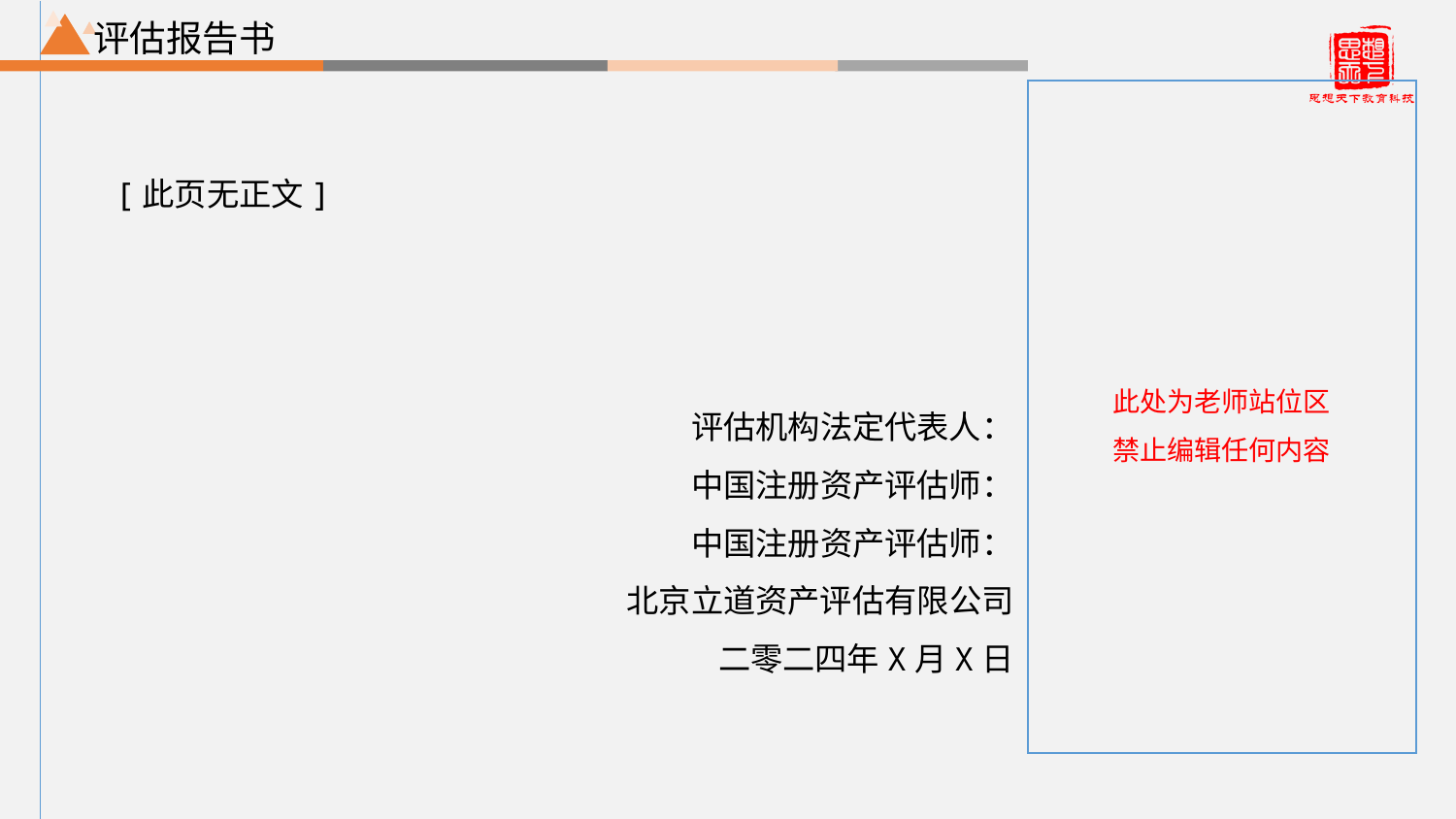

评估报告书
[此页无正文]

评估机构法定代表人：
中国注册资产评估师：
中国注册资产评估师：
北京立道资产评估有限公司
二零二四年X月X日
156